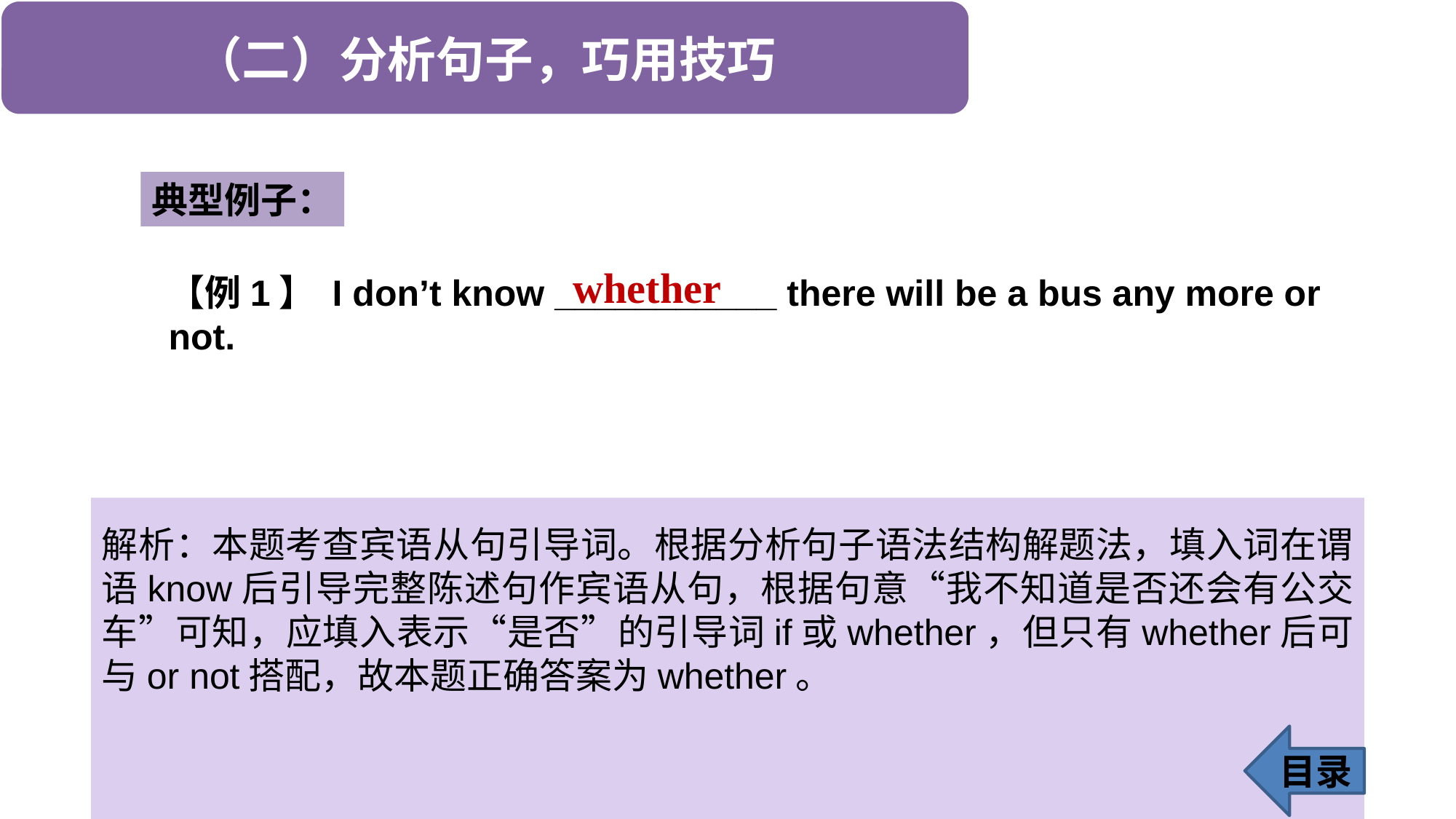

（二）分析句子，巧用技巧
典型例子：
whether
【例1】 I don’t know ___________ there will be a bus any more or not.

解析：本题考查宾语从句引导词。根据分析句子语法结构解题法，填入词在谓语know后引导完整陈述句作宾语从句，根据句意“我不知道是否还会有公交车”可知，应填入表示“是否”的引导词if或whether，但只有whether后可与or not搭配，故本题正确答案为whether。
目录
56